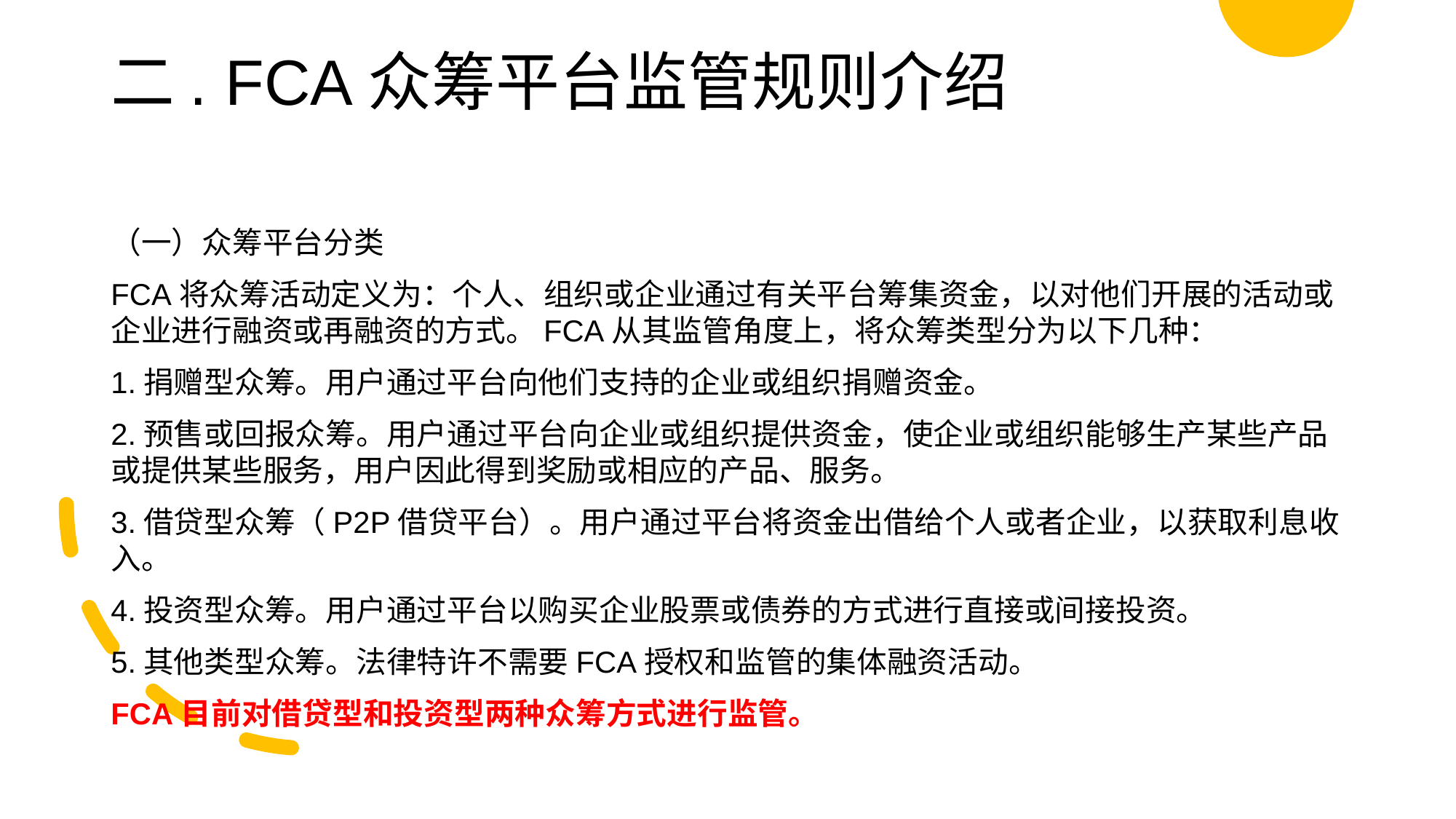

# 二. FCA众筹平台监管规则介绍
（一）众筹平台分类
FCA将众筹活动定义为：个人、组织或企业通过有关平台筹集资金，以对他们开展的活动或企业进行融资或再融资的方式。FCA从其监管角度上，将众筹类型分为以下几种：
1.捐赠型众筹。用户通过平台向他们支持的企业或组织捐赠资金。
2.预售或回报众筹。用户通过平台向企业或组织提供资金，使企业或组织能够生产某些产品或提供某些服务，用户因此得到奖励或相应的产品、服务。
3.借贷型众筹（P2P借贷平台）。用户通过平台将资金出借给个人或者企业，以获取利息收入。
4.投资型众筹。用户通过平台以购买企业股票或债券的方式进行直接或间接投资。
5.其他类型众筹。法律特许不需要FCA授权和监管的集体融资活动。
FCA目前对借贷型和投资型两种众筹方式进行监管。